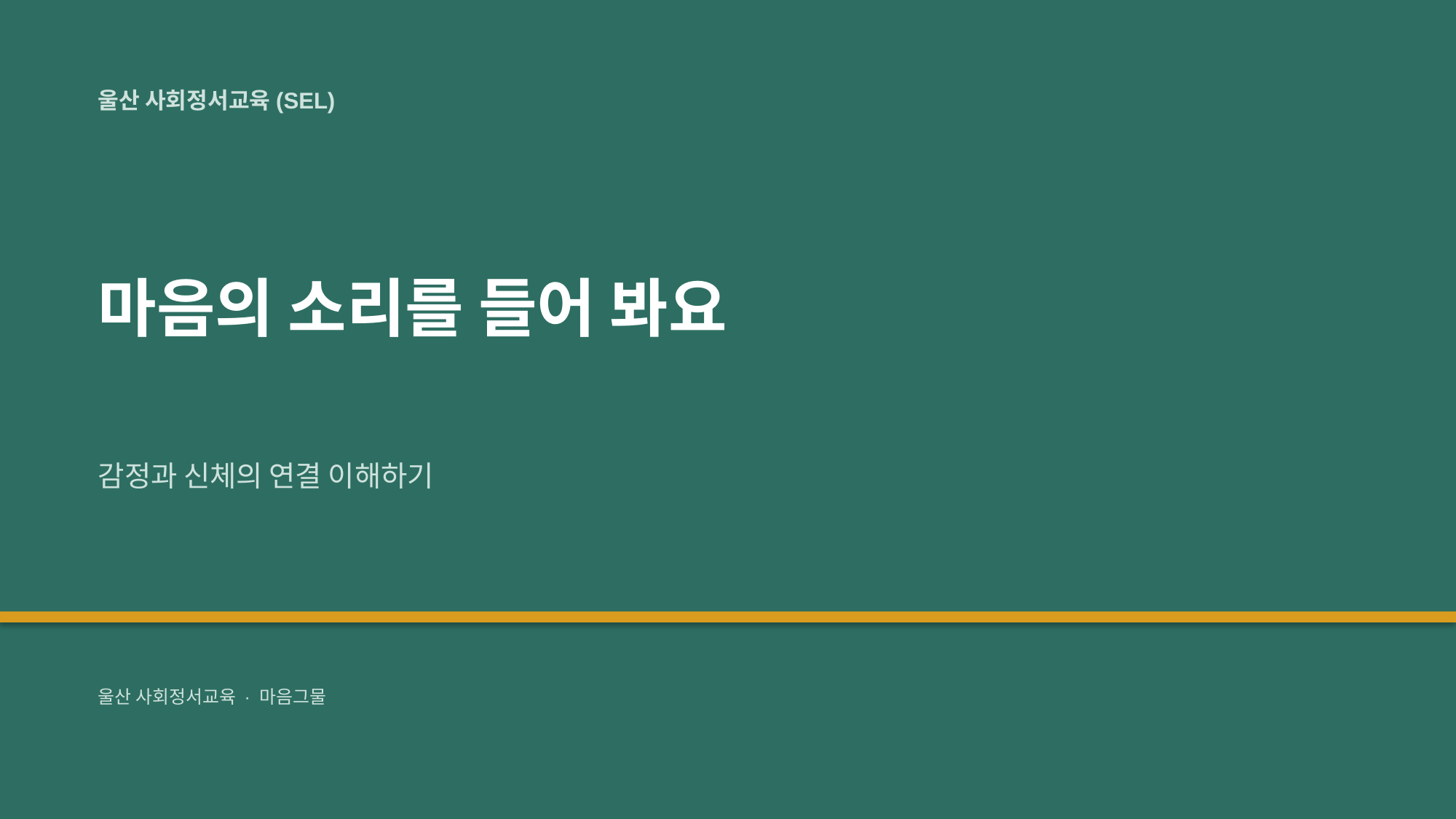

울산 사회정서교육(SEL)
마음의 소리를 들어 봐요
감정과 신체의 연결 이해하기

울산 사회정서교육 · 마음그물